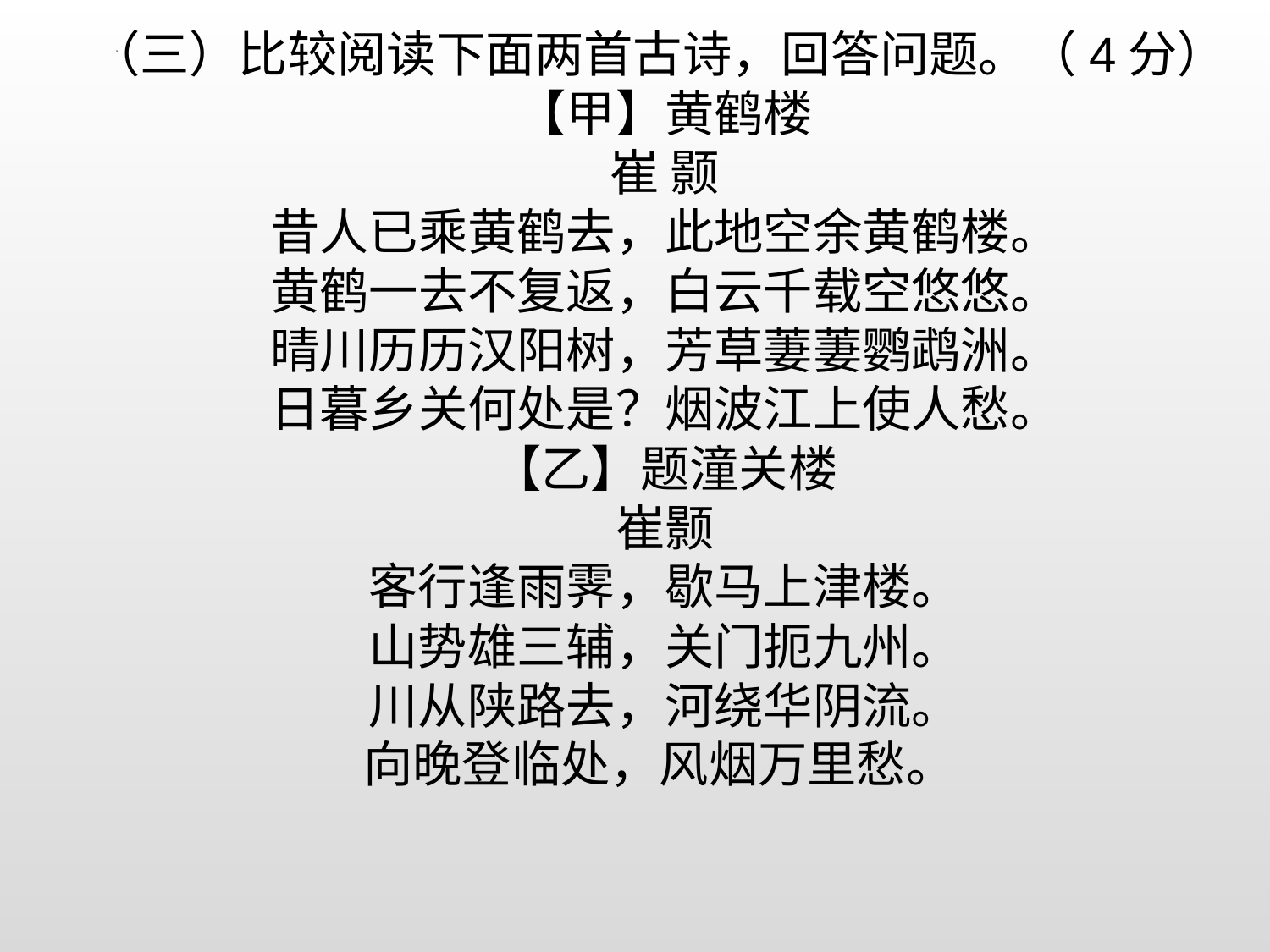

（三）比较阅读下面两首古诗，回答问题。（4分）
【甲】黄鹤楼
崔 颢
昔人已乘黄鹤去，此地空余黄鹤楼。
黄鹤一去不复返，白云千载空悠悠。
晴川历历汉阳树，芳草萋萋鹦鹉洲。
日暮乡关何处是？烟波江上使人愁。
【乙】题潼关楼
崔颢
客行逢雨霁，歇马上津楼。
山势雄三辅，关门扼九州。
川从陕路去，河绕华阴流。
向晚登临处，风烟万里愁。